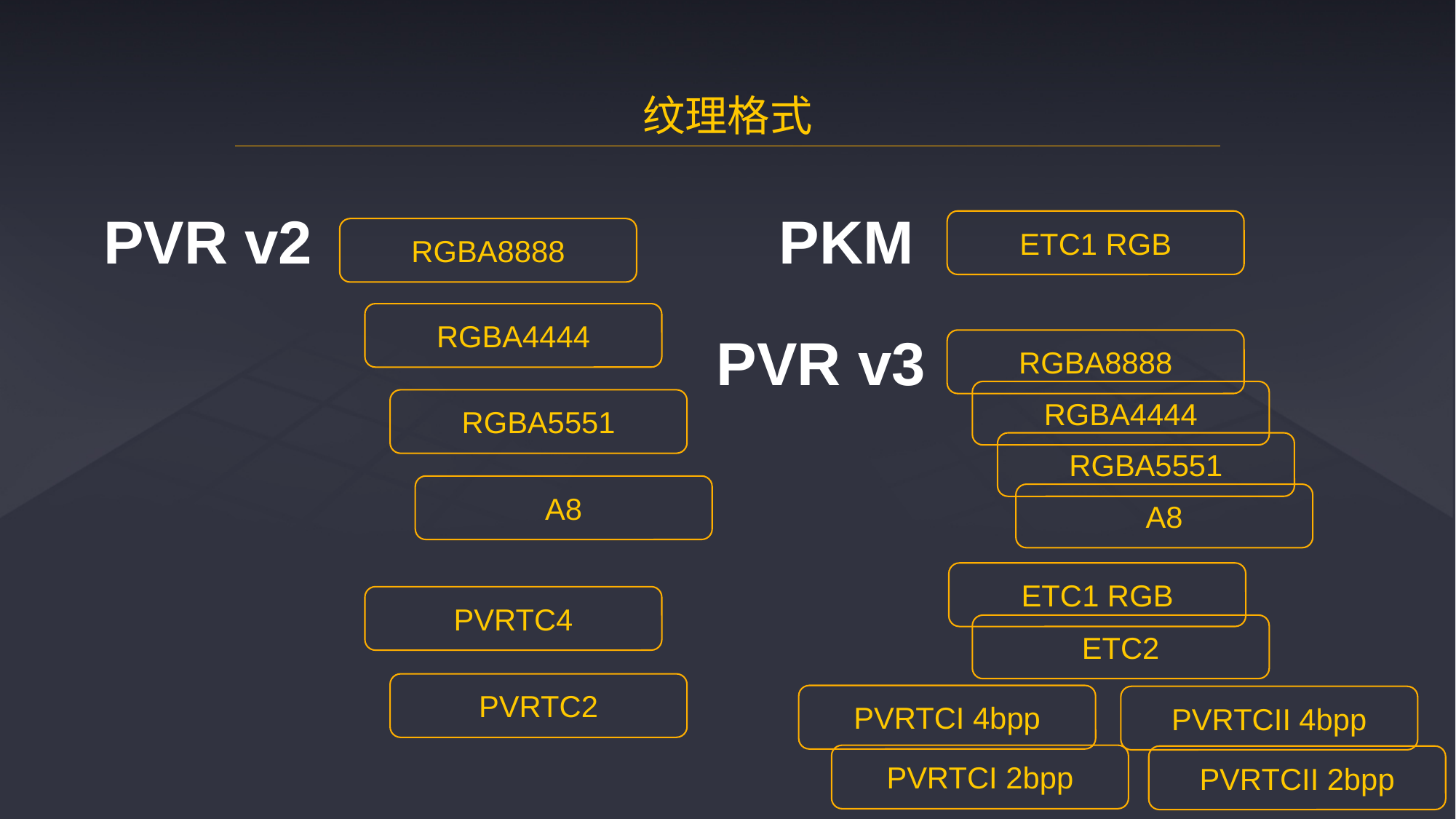

纹理格式

PVR v2
PKM

ETC1 RGB

RGBA8888

RGBA4444
PVR v3

RGBA8888

RGBA4444

RGBA5551

RGBA5551

A8

A8

ETC1 RGB

PVRTC4

ETC2

PVRTC2

PVRTCI 4bpp

PVRTCII 4bpp

PVRTCI 2bpp

PVRTCII 2bpp

PVRTC2